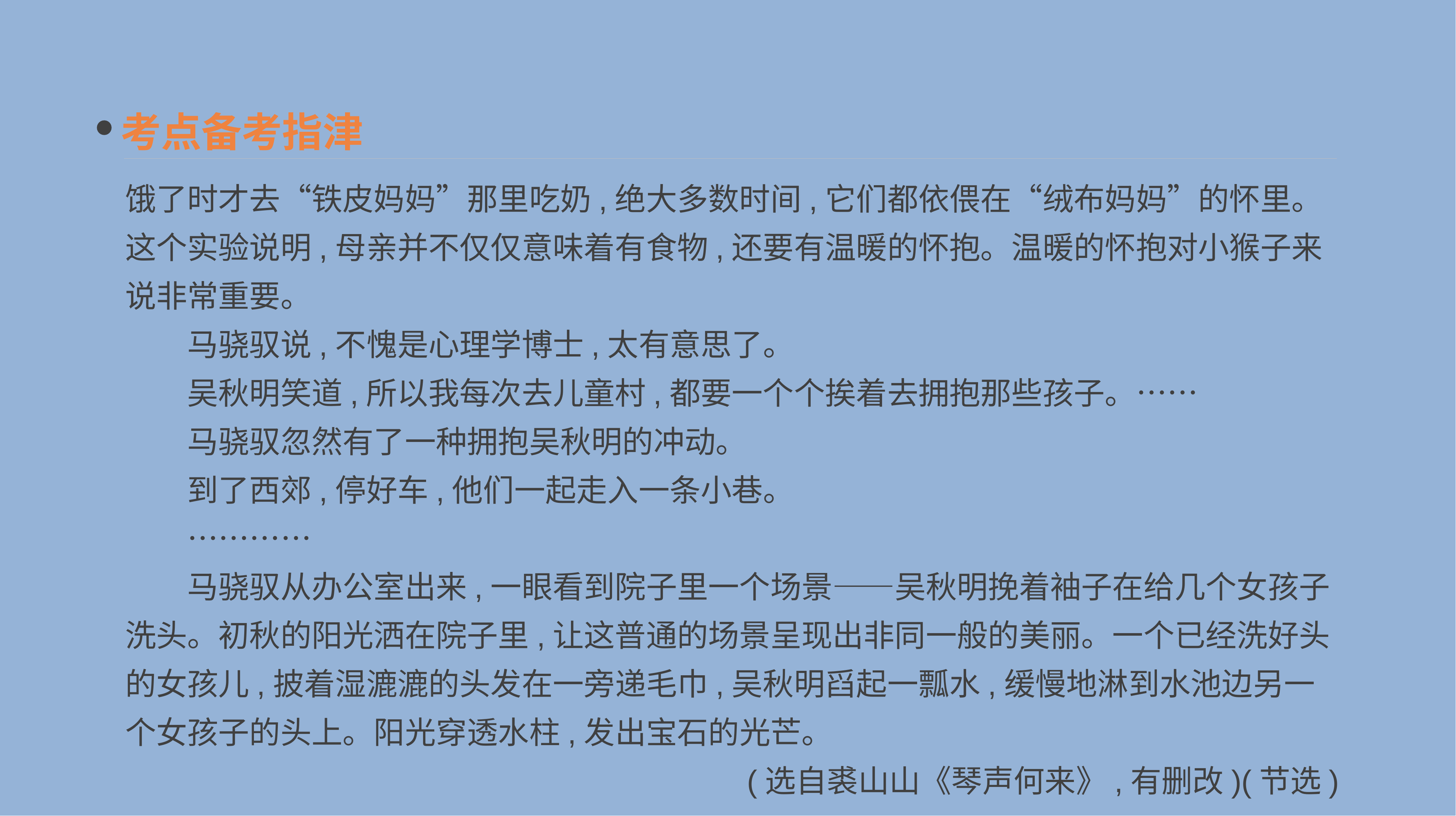

考点备考指津

饿了时才去“铁皮妈妈”那里吃奶,绝大多数时间,它们都依偎在“绒布妈妈”的怀里。这个实验说明,母亲并不仅仅意味着有食物,还要有温暖的怀抱。温暖的怀抱对小猴子来说非常重要。
　　马骁驭说,不愧是心理学博士,太有意思了。
　　吴秋明笑道,所以我每次去儿童村,都要一个个挨着去拥抱那些孩子。……
　　马骁驭忽然有了一种拥抱吴秋明的冲动。
　　到了西郊,停好车,他们一起走入一条小巷。
　　…………
　　马骁驭从办公室出来,一眼看到院子里一个场景——吴秋明挽着袖子在给几个女孩子洗头。初秋的阳光洒在院子里,让这普通的场景呈现出非同一般的美丽。一个已经洗好头的女孩儿,披着湿漉漉的头发在一旁递毛巾,吴秋明舀起一瓢水,缓慢地淋到水池边另一个女孩子的头上。阳光穿透水柱,发出宝石的光芒。
 (选自裘山山《琴声何来》,有删改)(节选)